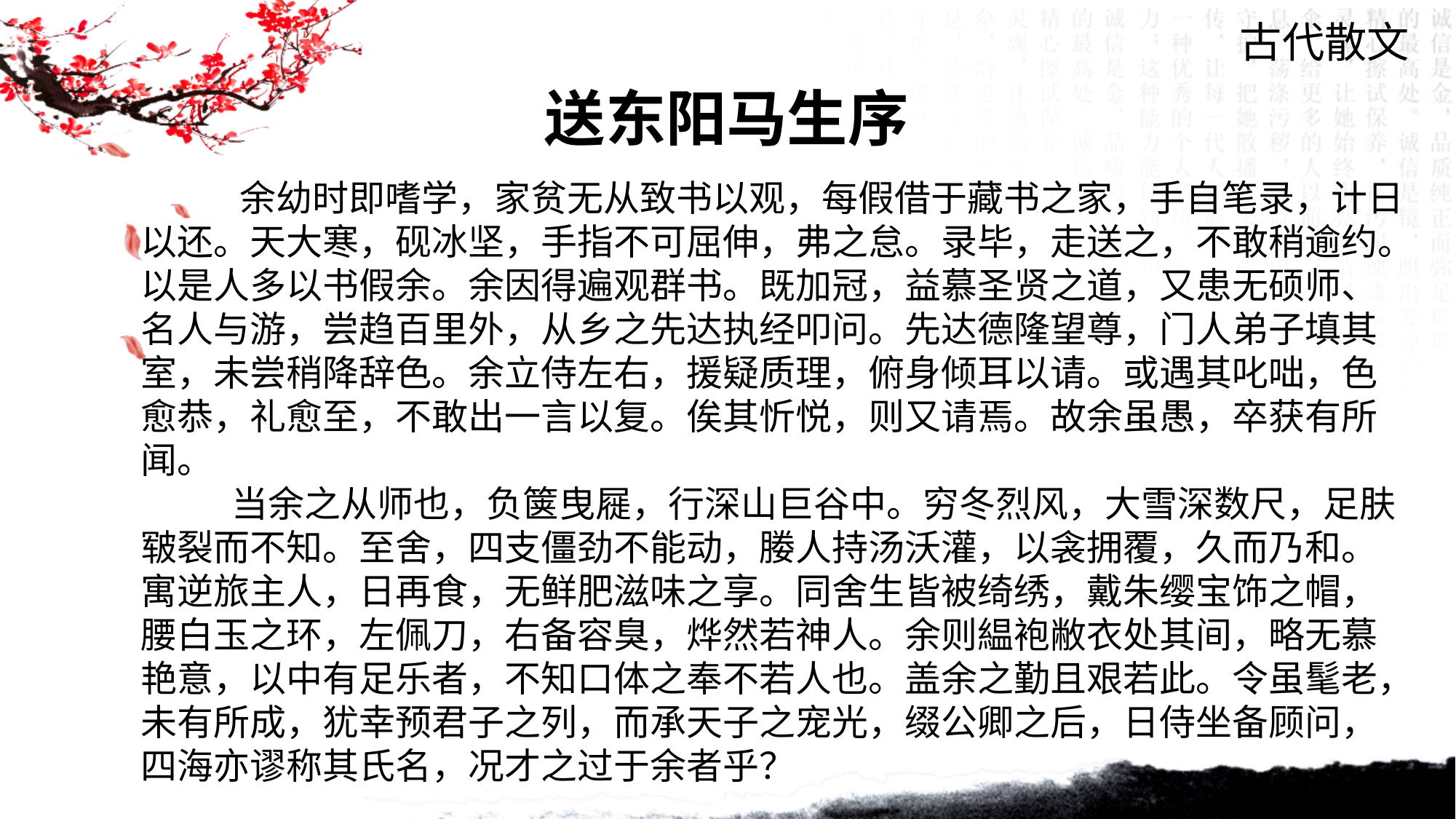

古代散文
送东阳马生序
           余幼时即嗜学，家贫无从致书以观，每假借于藏书之家，手自笔录，计日以还。天大寒，砚冰坚，手指不可屈伸，弗之怠。录毕，走送之，不敢稍逾约。以是人多以书假余。余因得遍观群书。既加冠，益慕圣贤之道，又患无硕师、名人与游，尝趋百里外，从乡之先达执经叩问。先达德隆望尊，门人弟子填其室，未尝稍降辞色。余立侍左右，援疑质理，俯身倾耳以请。或遇其叱咄，色愈恭，礼愈至，不敢出一言以复。俟其忻悦，则又请焉。故余虽愚，卒获有所闻。
          当余之从师也，负箧曳屣，行深山巨谷中。穷冬烈风，大雪深数尺，足肤皲裂而不知。至舍，四支僵劲不能动，媵人持汤沃灌，以衾拥覆，久而乃和。寓逆旅主人，日再食，无鲜肥滋味之享。同舍生皆被绮绣，戴朱缨宝饰之帽，腰白玉之环，左佩刀，右备容臭，烨然若神人。余则緼袍敝衣处其间，略无慕艳意，以中有足乐者，不知口体之奉不若人也。盖余之勤且艰若此。令虽髦老，未有所成，犹幸预君子之列，而承天子之宠光，缀公卿之后，日侍坐备顾问，四海亦谬称其氏名，况才之过于余者乎？